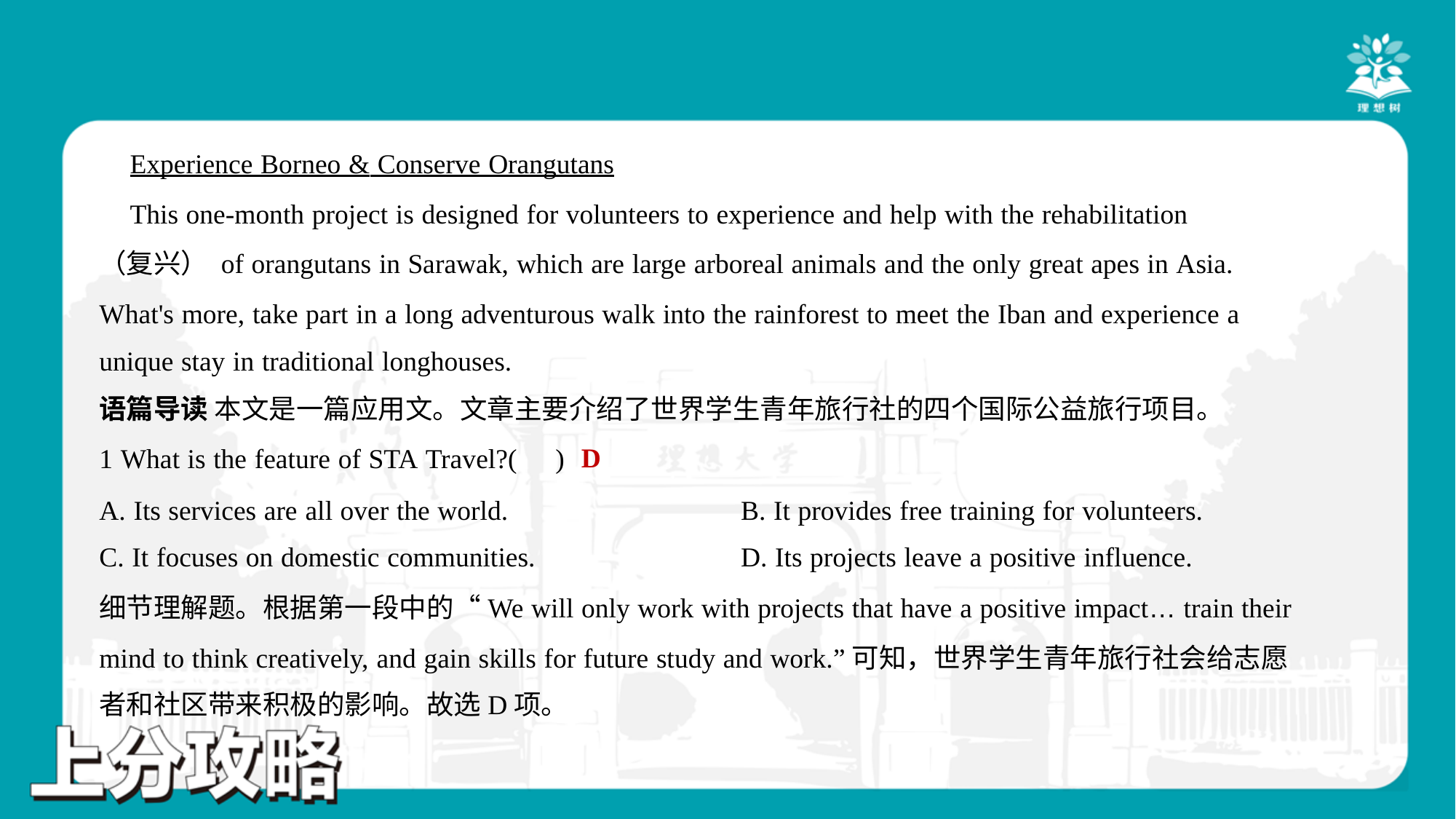

Experience Borneo & Conserve Orangutans
    This one-month project is designed for volunteers to experience and help with the rehabilitation
（复兴） of orangutans in Sarawak, which are large arboreal animals and the only great apes in Asia.
What's more, take part in a long adventurous walk into the rainforest to meet the Iban and experience a
unique stay in traditional longhouses.
语篇导读 本文是一篇应用文。文章主要介绍了世界学生青年旅行社的四个国际公益旅行项目。
D
1 What is the feature of STA Travel?(     )
A. Its services are all over the world.	B. It provides free training for volunteers.
C. It focuses on domestic communities.	D. Its projects leave a positive influence.
细节理解题。根据第一段中的“We will only work with projects that have a positive impact… train their
mind to think creatively, and gain skills for future study and work.”可知，世界学生青年旅行社会给志愿
者和社区带来积极的影响。故选D项。